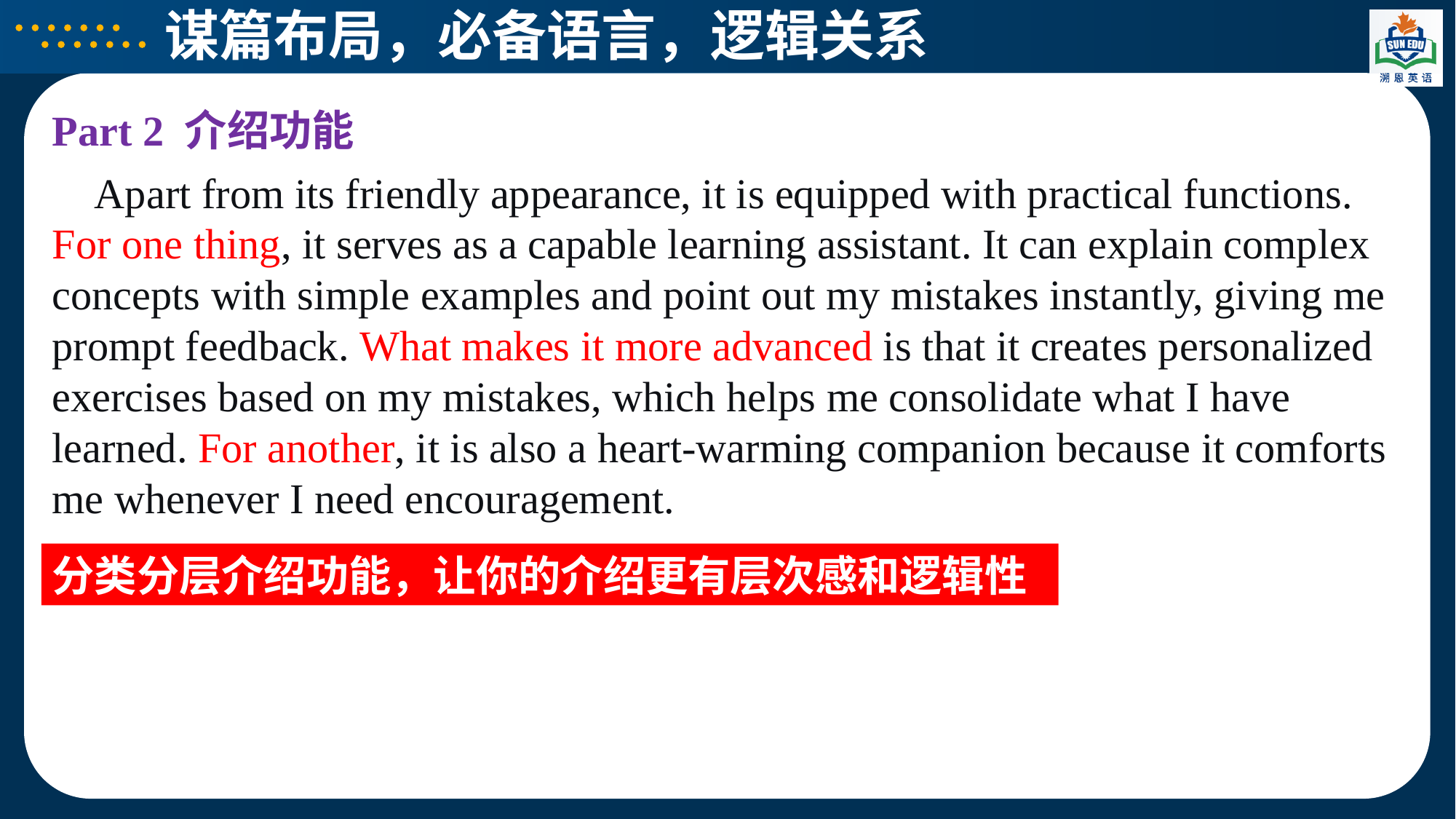

谋篇布局，必备语言，逻辑关系

Part 2 介绍功能
Apart from its friendly appearance, it is equipped with practical functions. For one thing, it serves as a capable learning assistant. It can explain complex concepts with simple examples and point out my mistakes instantly, giving me prompt feedback. What makes it more advanced is that it creates personalized exercises based on my mistakes, which helps me consolidate what I have learned. For another, it is also a heart-warming companion because it comforts me whenever I need encouragement.
分类分层介绍功能，让你的介绍更有层次感和逻辑性